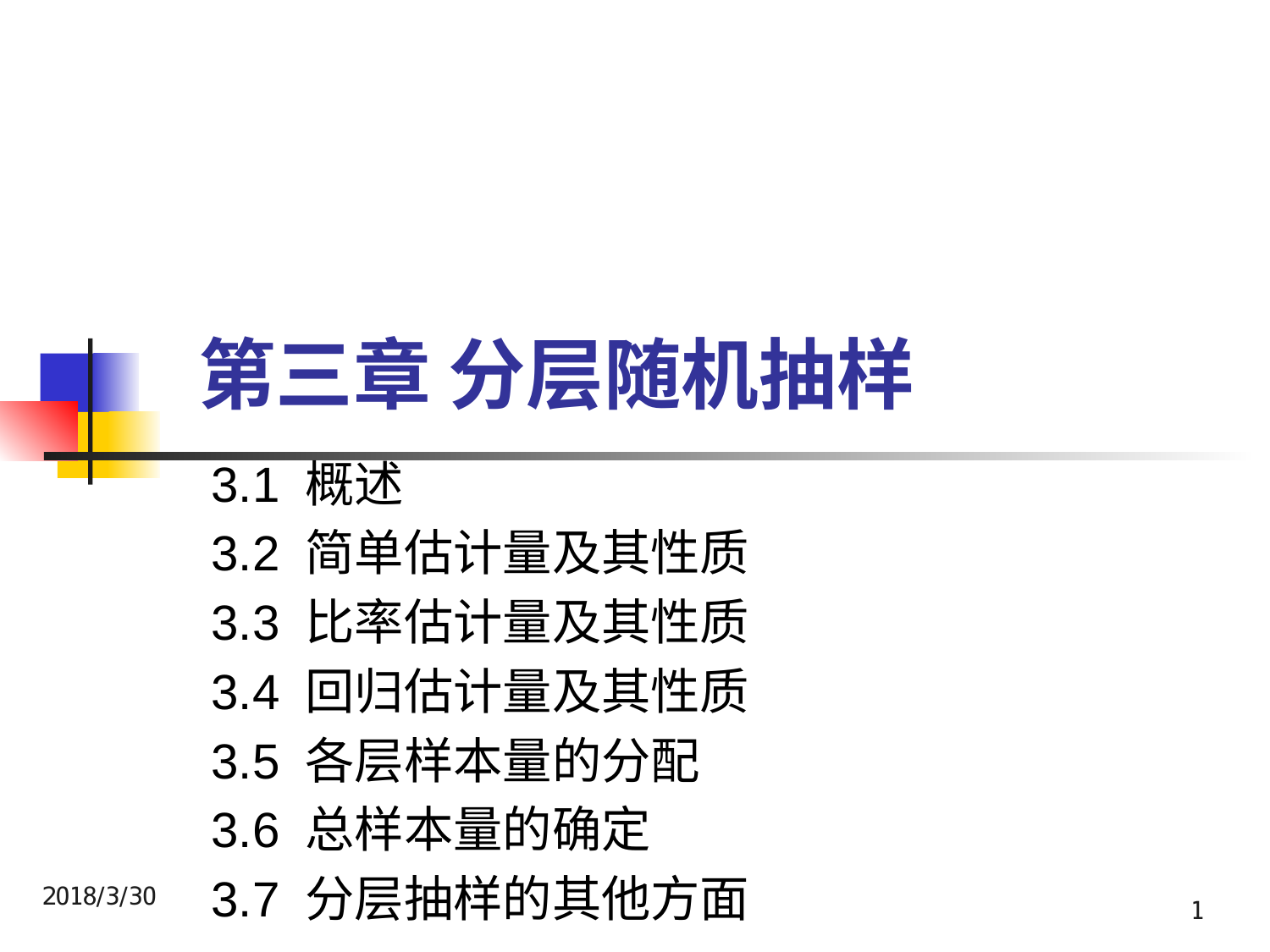

# 第三章 分层随机抽样
3.1 概述
3.2 简单估计量及其性质
3.3 比率估计量及其性质
3.4 回归估计量及其性质
3.5 各层样本量的分配
3.6 总样本量的确定
3.7 分层抽样的其他方面
2018/3/30
1